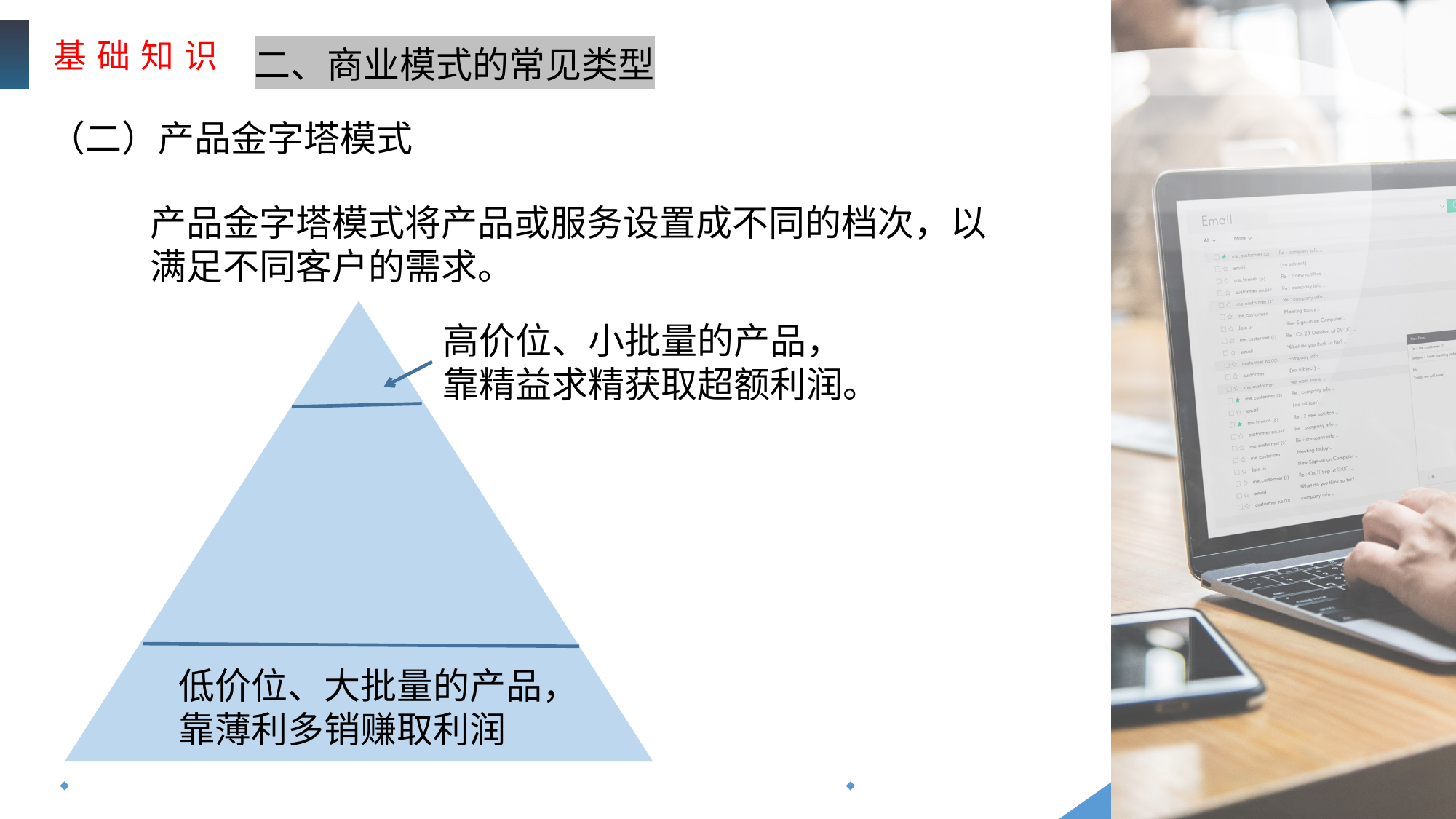

基 础 知 识

二、商业模式的常见类型
（二）产品金字塔模式
产品金字塔模式将产品或服务设置成不同的档次，以满足不同客户的需求。

高价位、小批量的产品，
靠精益求精获取超额利润。
低价位、大批量的产品，
靠薄利多销赚取利润